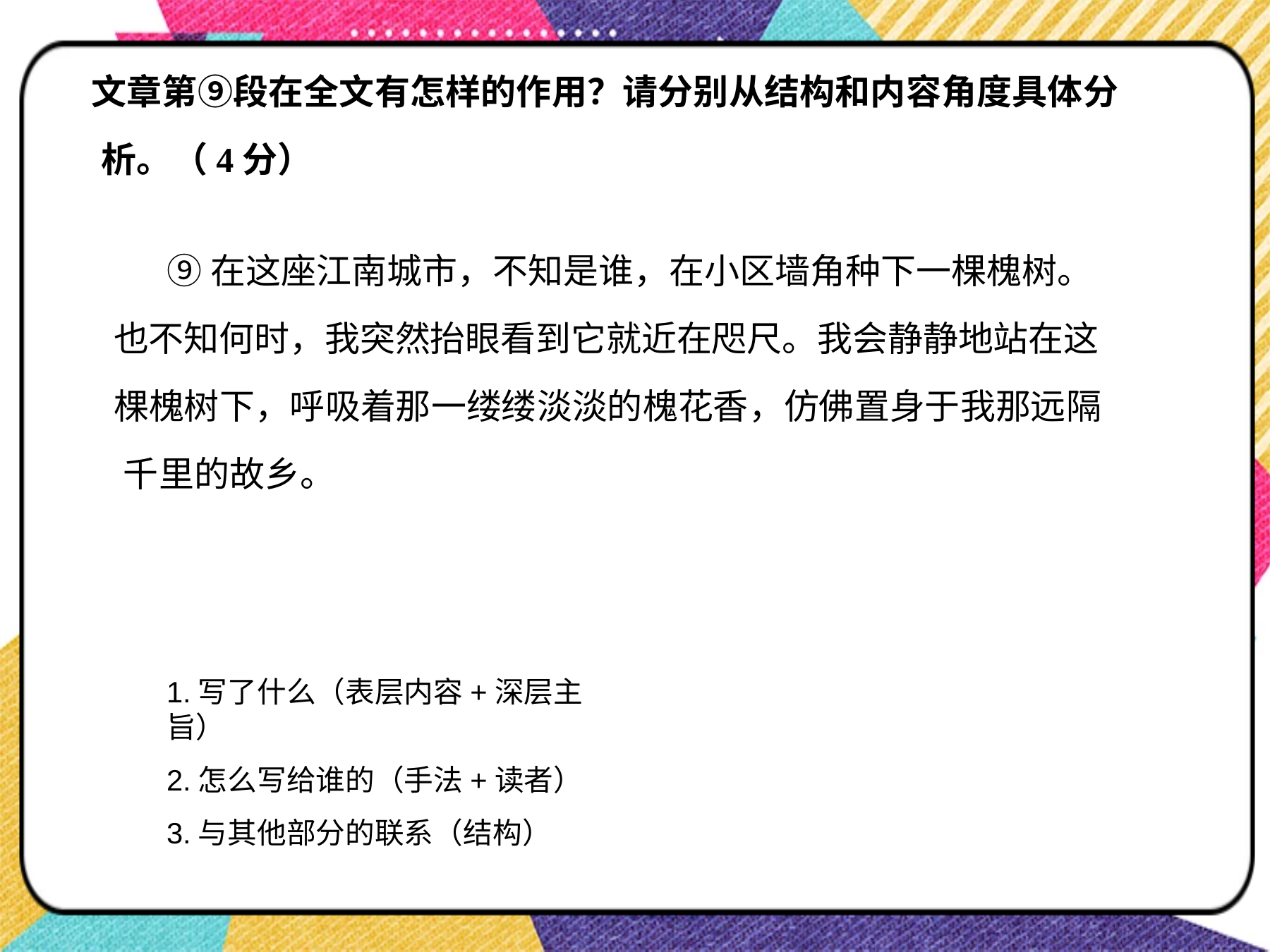

文章第⑨段在全文有怎样的作用？请分别从结构和内容角度具体分  析。（4分）
# ⑨在这座江南城市，不知是谁，在小区墙角种下一棵槐树。
也不知何时，我突然抬眼看到它就近在咫尺。我会静静地站在这
棵槐树下，呼吸着那一缕缕淡淡的槐花香，仿佛置身于我那远隔  千里的故乡。
1.写了什么（表层内容+深层主旨）
2.怎么写给谁的（手法+读者）
3.与其他部分的联系（结构）